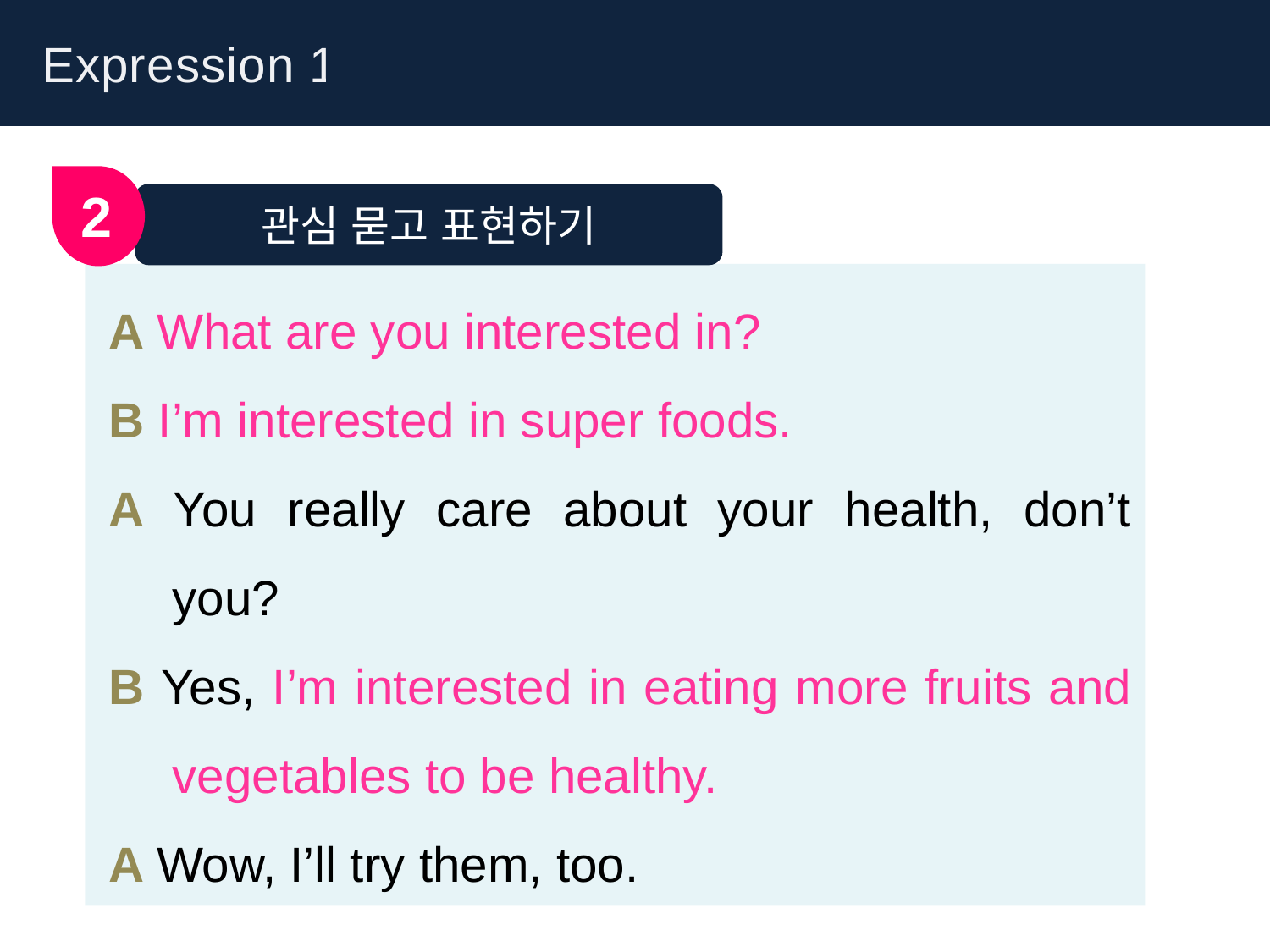

Expression 1

2
관심 묻고 표현하기
A What are you interested in?
B I’m interested in super foods.
A You really care about your health, don’t you?
B Yes, I’m interested in eating more fruits and vegetables to be healthy.
A Wow, I’ll try them, too.